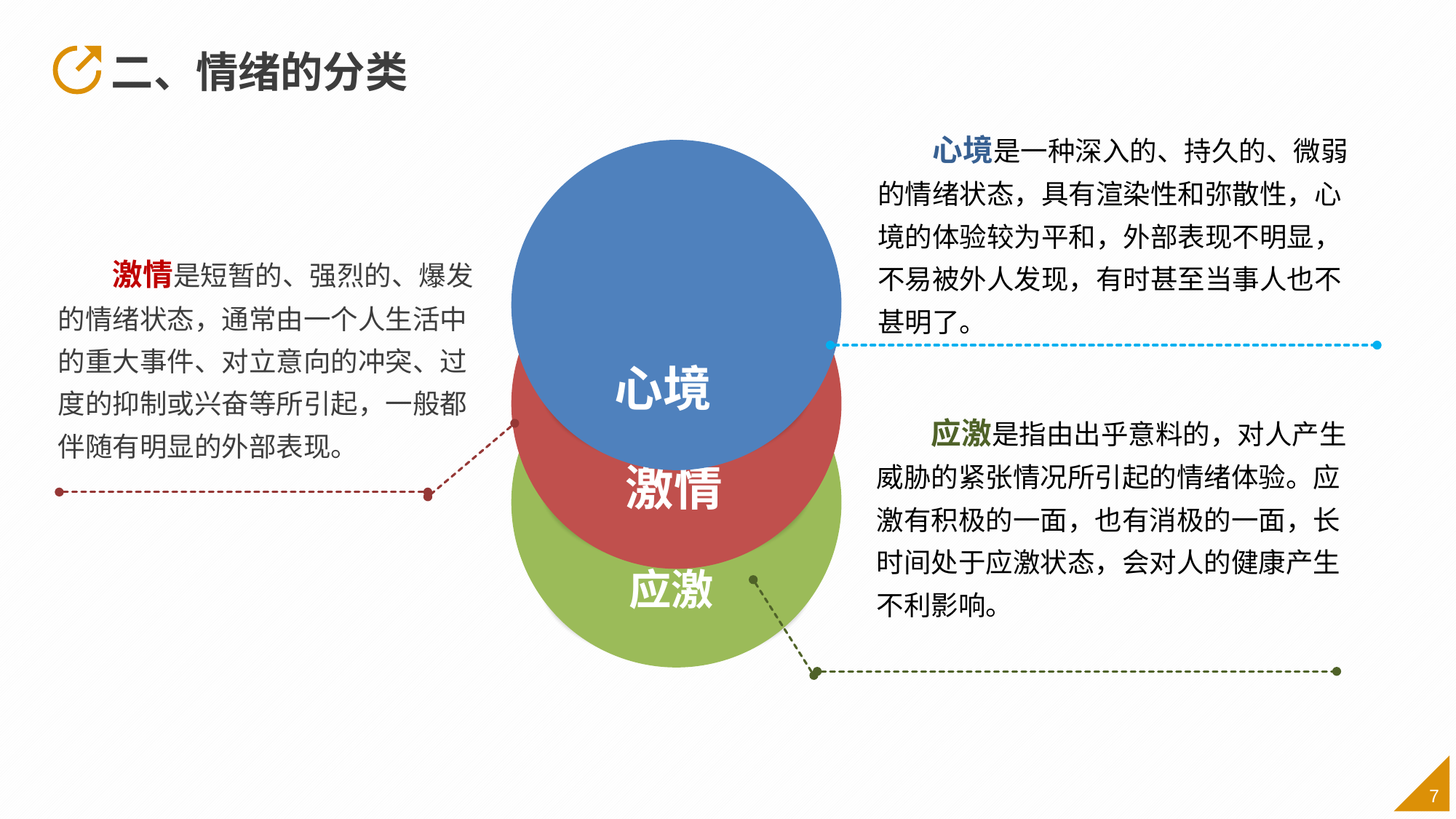

二、情绪的分类

心境是一种深入的、持久的、微弱的情绪状态，具有渲染性和弥散性，心境的体验较为平和，外部表现不明显，不易被外人发现，有时甚至当事人也不甚明了。

   心境

    激情

激情是短暂的、强烈的、爆发的情绪状态，通常由一个人生活中的重大事件、对立意向的冲突、过度的抑制或兴奋等所引起，一般都伴随有明显的外部表现。
     应激

应激是指由出乎意料的，对人产生威胁的紧张情况所引起的情绪体验。应激有积极的一面，也有消极的一面，长时间处于应激状态，会对人的健康产生不利影响。